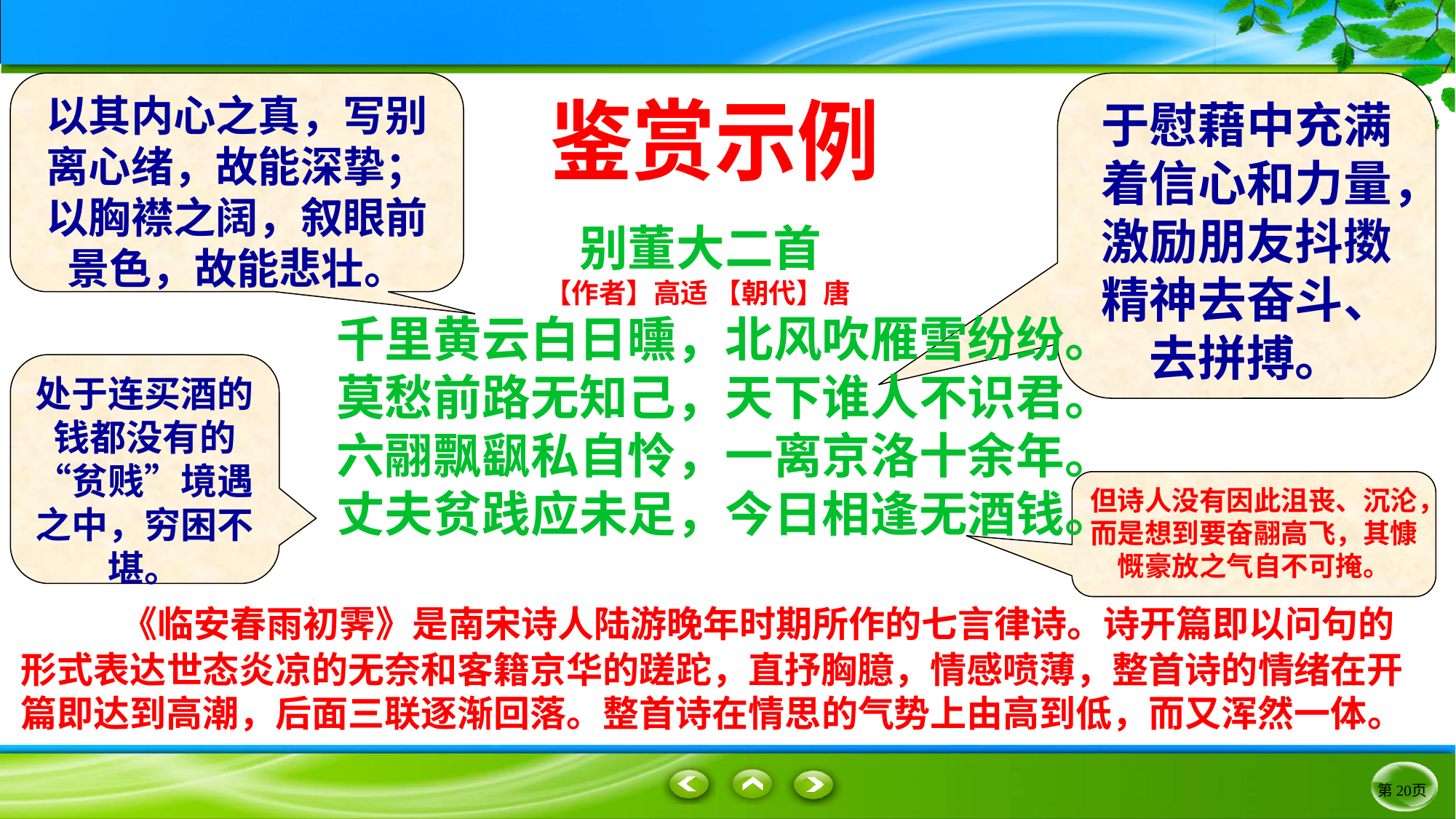

以其内心之真，写别离心绪，故能深挚；以胸襟之阔，叙眼前景色，故能悲壮。
于慰藉中充满着信心和力量，激励朋友抖擞精神去奋斗、去拼搏。
鉴赏示例
别董大二首
【作者】高适 【朝代】唐
千里黄云白日曛，北风吹雁雪纷纷。
莫愁前路无知己，天下谁人不识君。
六翮飘飖私自怜，一离京洛十余年。
丈夫贫践应未足，今日相逢无酒钱。

处于连买酒的钱都没有的“贫贱”境遇之中，穷困不堪。
但诗人没有因此沮丧、沉沦，而是想到要奋翮高飞，其慷慨豪放之气自不可掩。
        《临安春雨初霁》是南宋诗人陆游晚年时期所作的七言律诗。诗开篇即以问句的形式表达世态炎凉的无奈和客籍京华的蹉跎，直抒胸臆，情感喷薄，整首诗的情绪在开篇即达到高潮，后面三联逐渐回落。整首诗在情思的气势上由高到低，而又浑然一体。